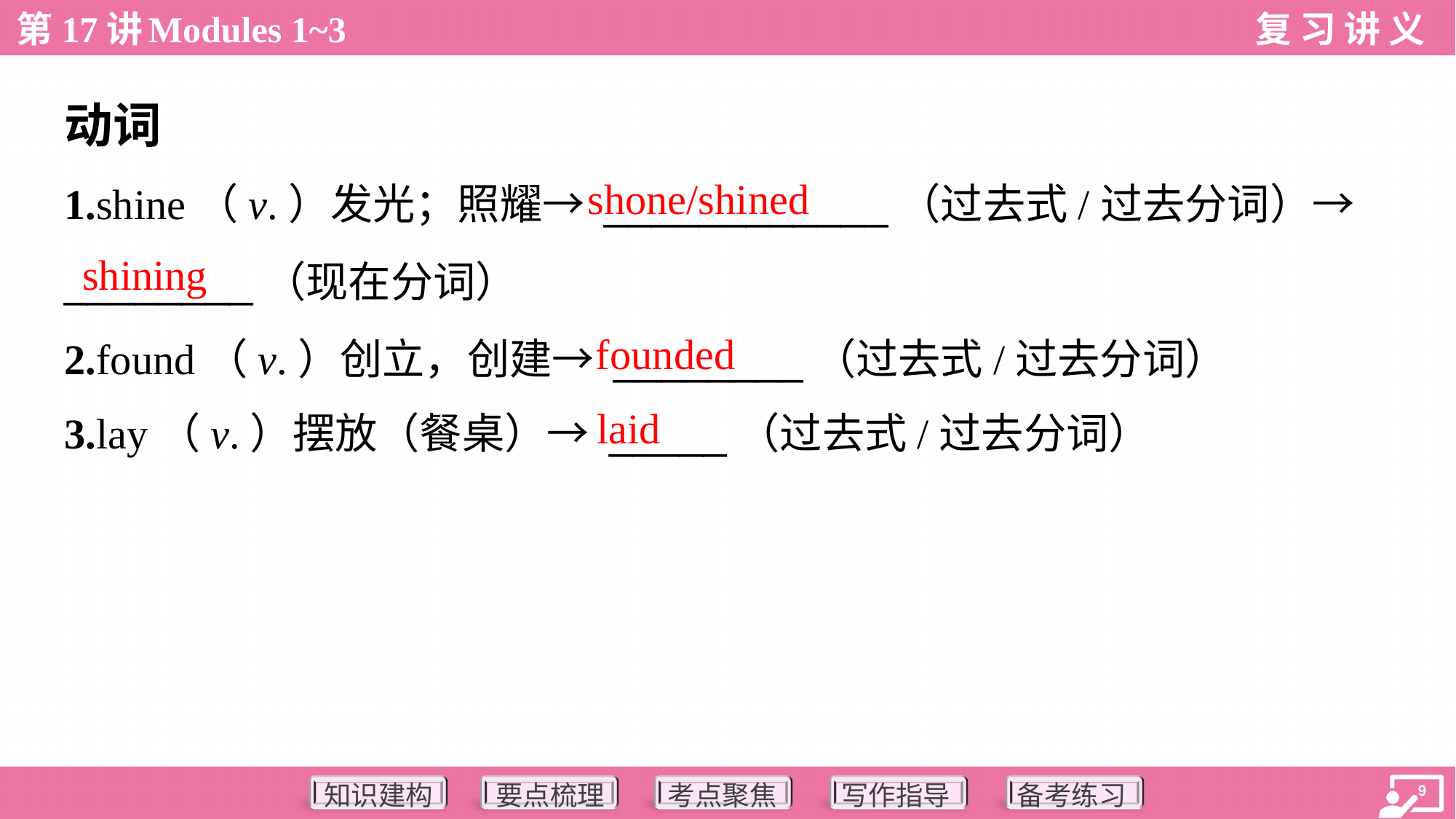

动词
shone/shined
1.shine（v.）发光；照耀→ ____________（过去式/过去分词）→
________（现在分词）
2.found（v.）创立，创建→ ________（过去式/过去分词）
3.lay（v.）摆放（餐桌）→ _____（过去式/过去分词）
shining
founded
laid